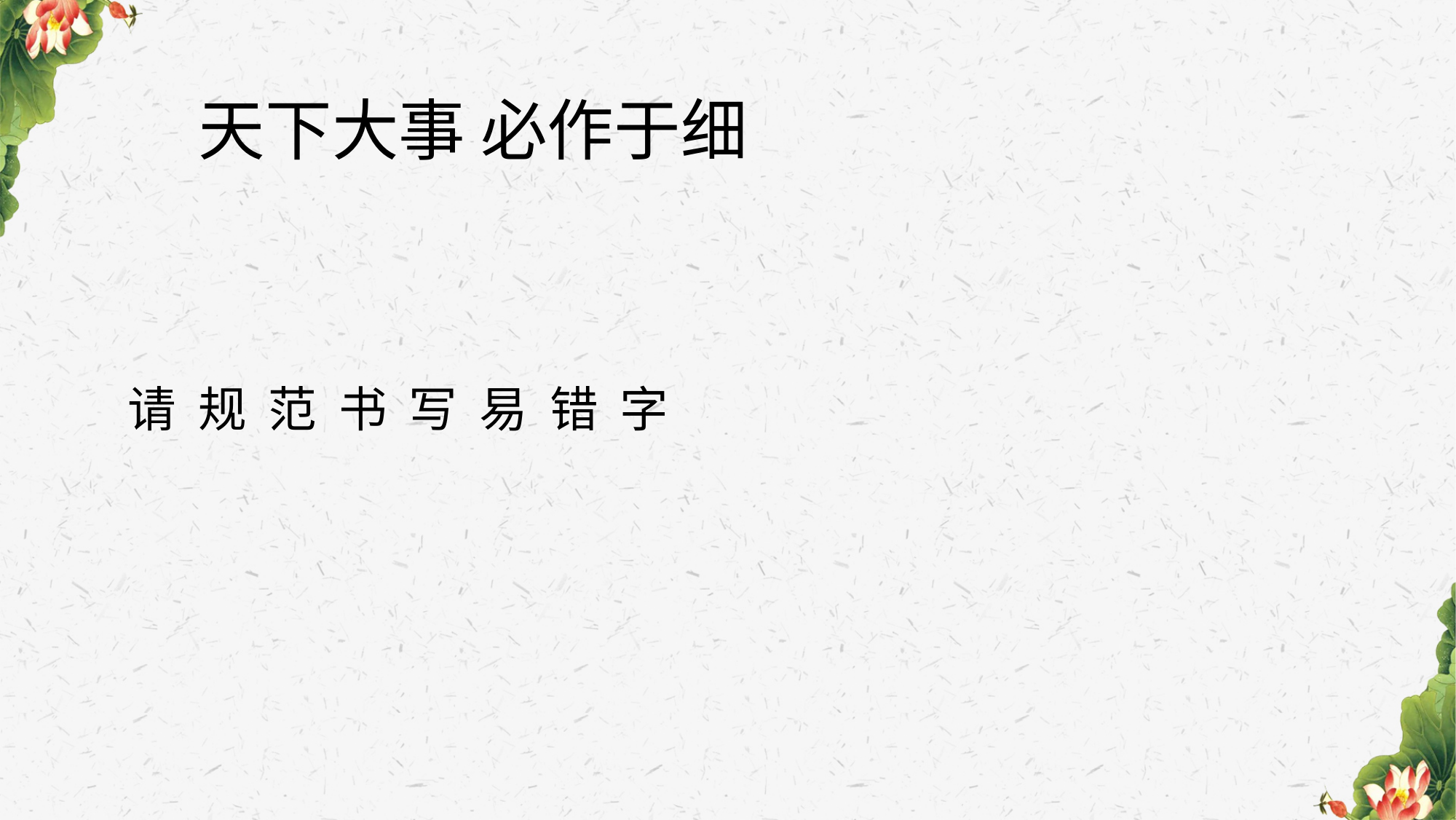

# 天下大事 必作于细

请  规  范  书  写  易  错  字